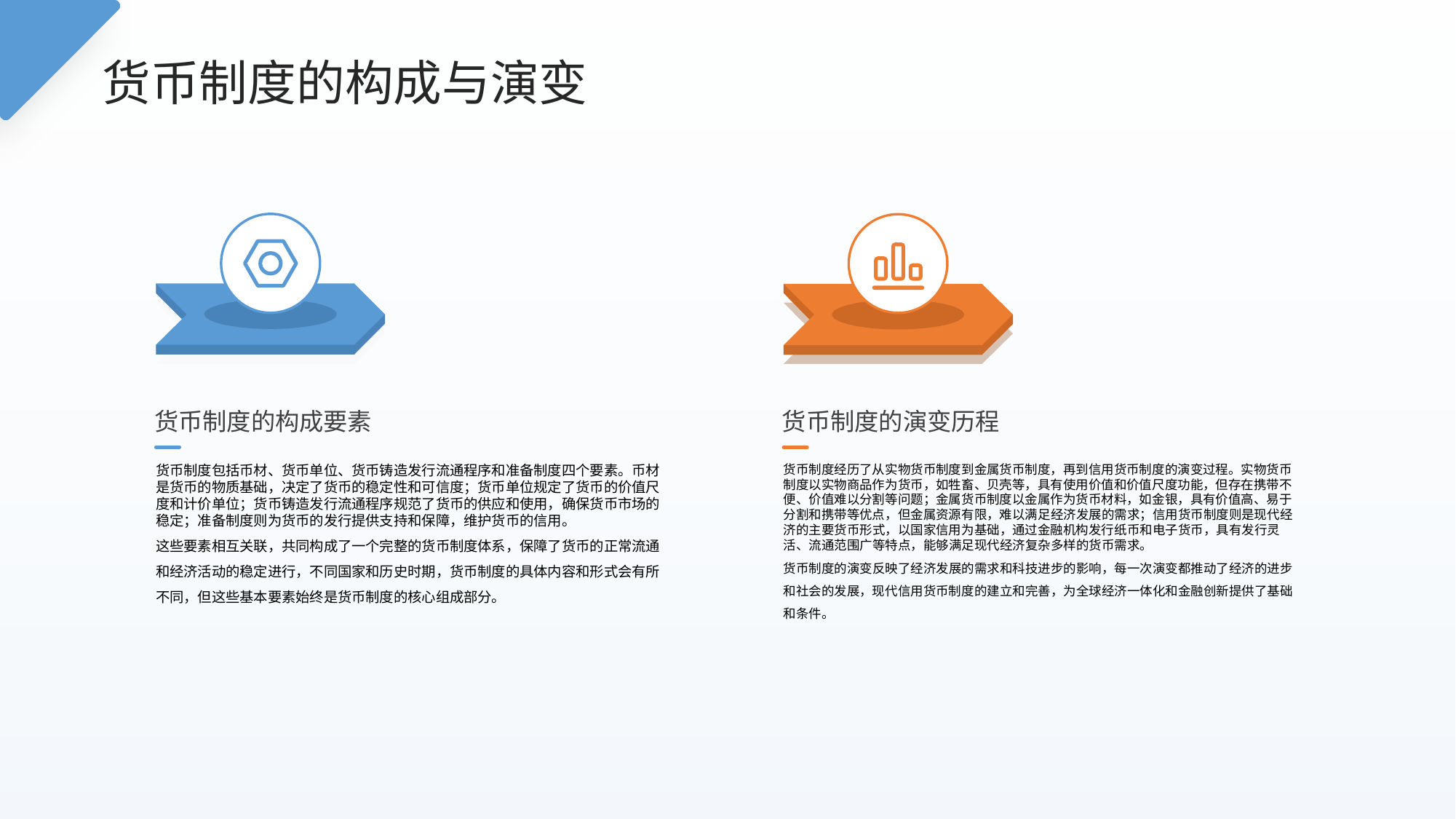

货币制度的构成与演变

货币制度的构成要素
货币制度的演变历程
货币制度包括币材、货币单位、货币铸造发行流通程序和准备制度四个要素。币材是货币的物质基础，决定了货币的稳定性和可信度；货币单位规定了货币的价值尺度和计价单位；货币铸造发行流通程序规范了货币的供应和使用，确保货币市场的稳定；准备制度则为货币的发行提供支持和保障，维护货币的信用。
这些要素相互关联，共同构成了一个完整的货币制度体系，保障了货币的正常流通和经济活动的稳定进行，不同国家和历史时期，货币制度的具体内容和形式会有所不同，但这些基本要素始终是货币制度的核心组成部分。
货币制度经历了从实物货币制度到金属货币制度，再到信用货币制度的演变过程。实物货币制度以实物商品作为货币，如牲畜、贝壳等，具有使用价值和价值尺度功能，但存在携带不便、价值难以分割等问题；金属货币制度以金属作为货币材料，如金银，具有价值高、易于分割和携带等优点，但金属资源有限，难以满足经济发展的需求；信用货币制度则是现代经济的主要货币形式，以国家信用为基础，通过金融机构发行纸币和电子货币，具有发行灵活、流通范围广等特点，能够满足现代经济复杂多样的货币需求。
货币制度的演变反映了经济发展的需求和科技进步的影响，每一次演变都推动了经济的进步和社会的发展，现代信用货币制度的建立和完善，为全球经济一体化和金融创新提供了基础和条件。